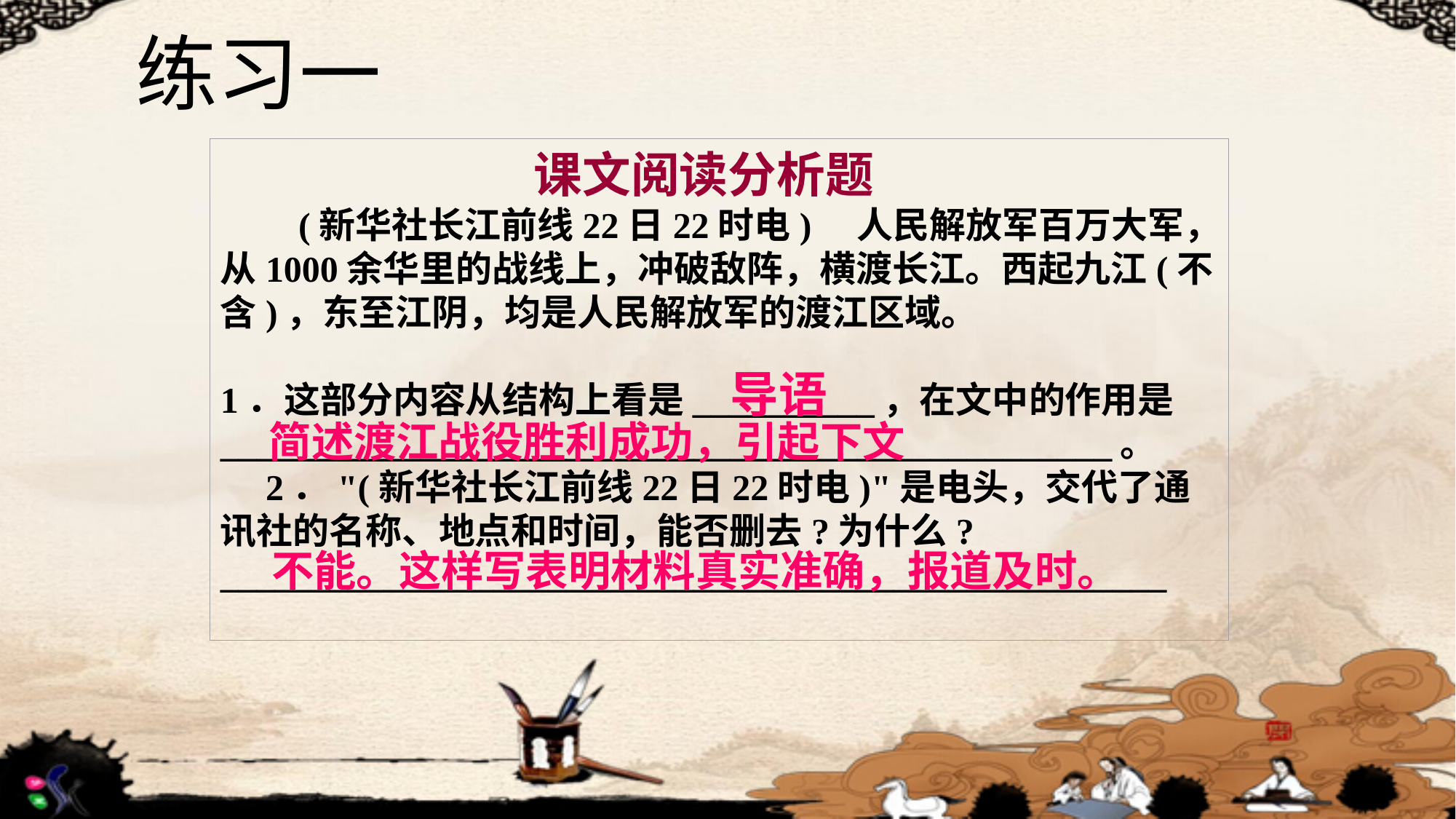

练习一
课文阅读分析题
　    (新华社长江前线22日22时电)　人民解放军百万大军，从1000余华里的战线上，冲破敌阵，横渡长江。西起九江(不含)，东至江阴，均是人民解放军的渡江区域。
1．这部分内容从结构上看是__________，在文中的作用是_________________________________________________。
　2．"(新华社长江前线22日22时电)"是电头，交代了通讯社的名称、地点和时间，能否删去?为什么?
____________________________________________________

导语
简述渡江战役胜利成功，引起下文
不能。这样写表明材料真实准确，报道及时。